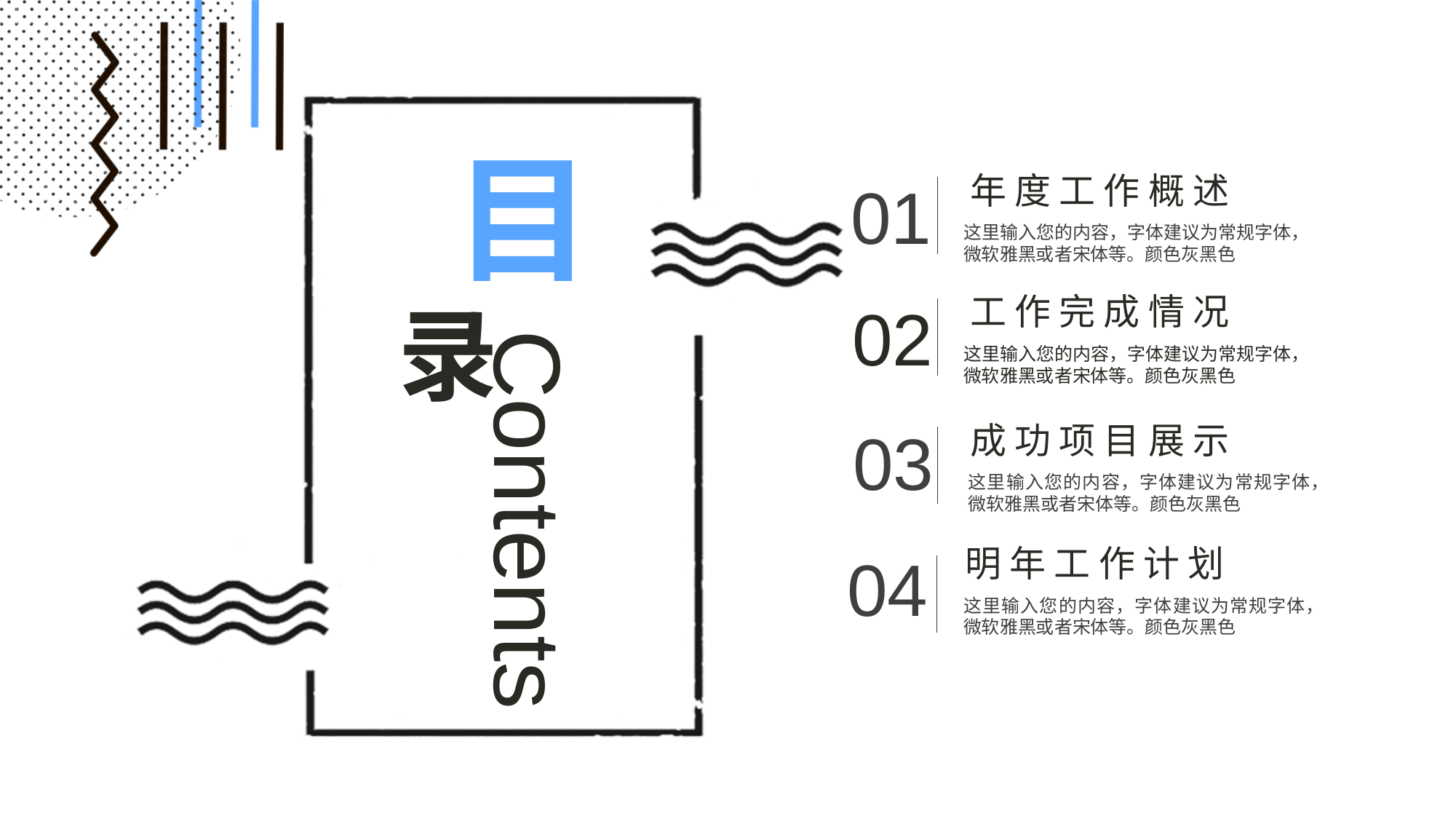

目
录
Contents
年 度 工 作 概 述
01
这里输入您的内容，字体建议为常规字体，微软雅黑或者宋体等。颜色灰黑色
工 作 完 成 情 况
02
这里输入您的内容，字体建议为常规字体，微软雅黑或者宋体等。颜色灰黑色
成 功 项 目 展 示
03
这里输入您的内容，字体建议为常规字体，微软雅黑或者宋体等。颜色灰黑色
明 年 工 作 计 划
04
这里输入您的内容，字体建议为常规字体，微软雅黑或者宋体等。颜色灰黑色